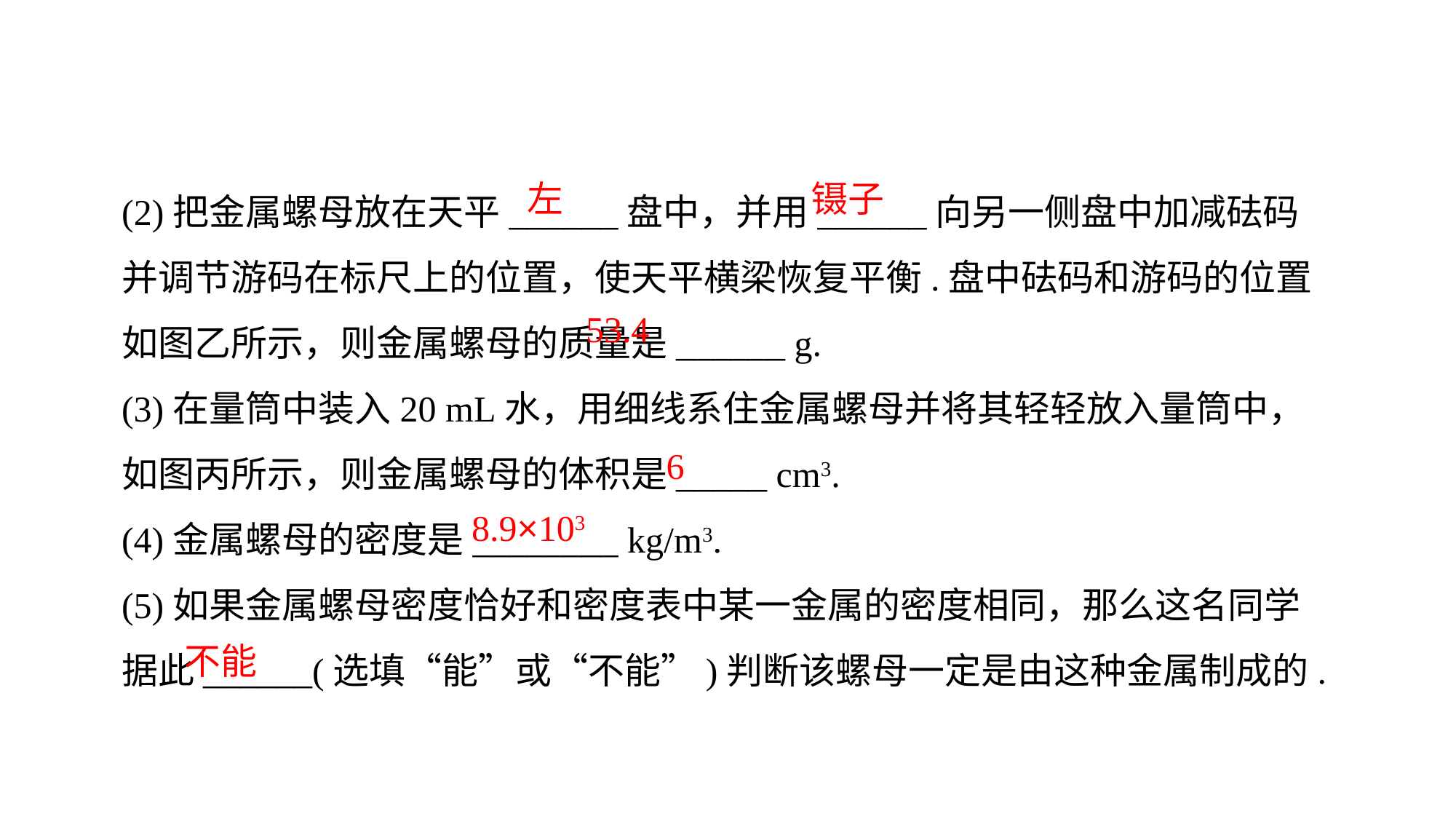

(2)把金属螺母放在天平______盘中，并用______向另一侧盘中加减砝码并调节游码在标尺上的位置，使天平横梁恢复平衡.盘中砝码和游码的位置如图乙所示，则金属螺母的质量是______ g.
(3)在量筒中装入20 mL水，用细线系住金属螺母并将其轻轻放入量筒中，如图丙所示，则金属螺母的体积是_____ cm3.
(4)金属螺母的密度是________ kg/m3.
(5)如果金属螺母密度恰好和密度表中某一金属的密度相同，那么这名同学据此______(选填“能”或“不能”)判断该螺母一定是由这种金属制成的.
左
镊子
53.4
6
8.9×103
不能